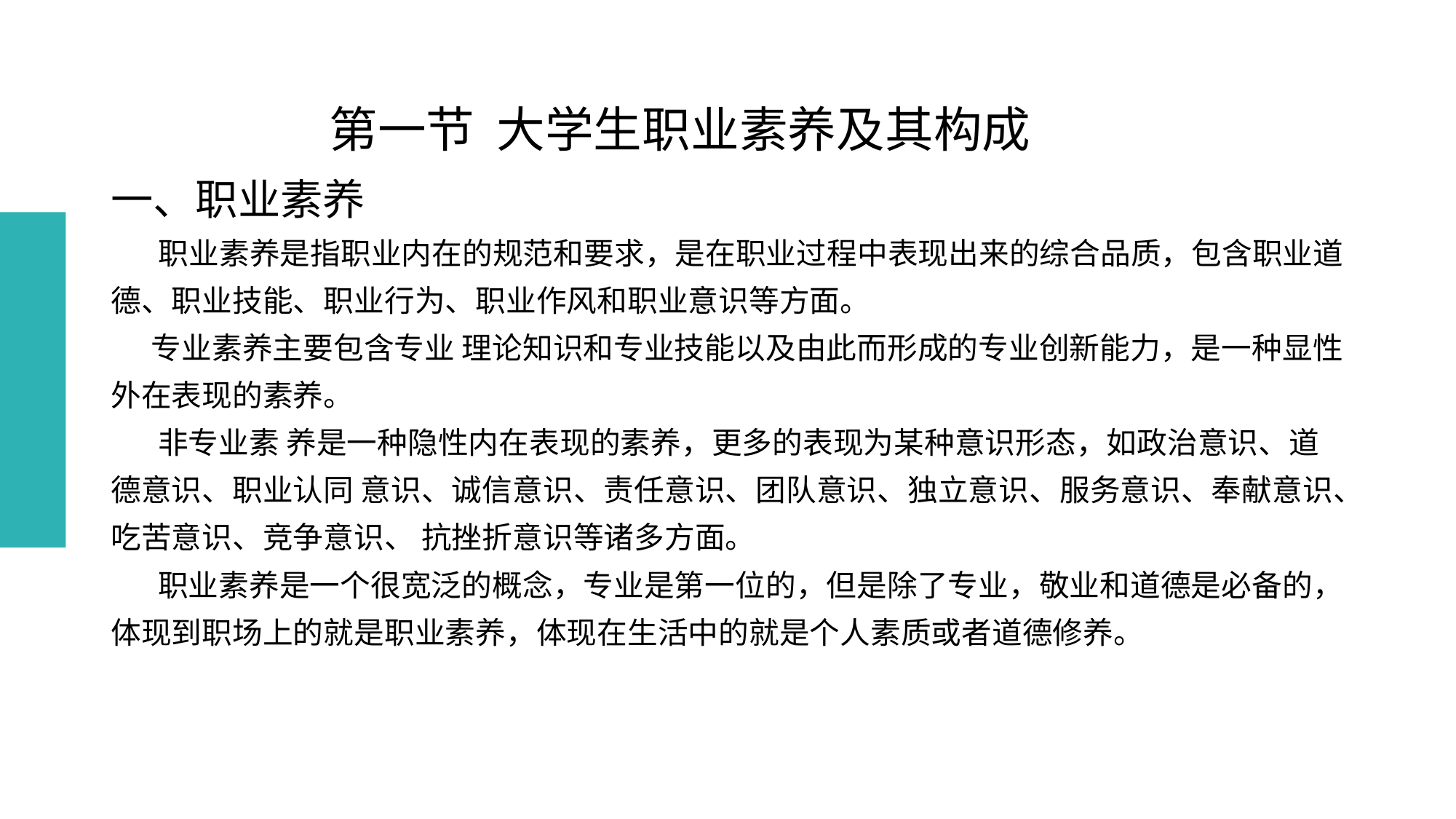

# 第一节  大学生职业素养及其构成
一、职业素养
      职业素养是指职业内在的规范和要求，是在职业过程中表现出来的综合品质，包含职业道德、职业技能、职业行为、职业作风和职业意识等方面。
      专业素养主要包含专业 理论知识和专业技能以及由此而形成的专业创新能力，是一种显性外在表现的素养。
       非专业素 养是一种隐性内在表现的素养，更多的表现为某种意识形态，如政治意识、道德意识、职业认同 意识、诚信意识、责任意识、团队意识、独立意识、服务意识、奉献意识、吃苦意识、竞争意识、 抗挫折意识等诸多方面。
       职业素养是一个很宽泛的概念，专业是第一位的，但是除了专业，敬业和道德是必备的， 体现到职场上的就是职业素养，体现在生活中的就是个人素质或者道德修养。